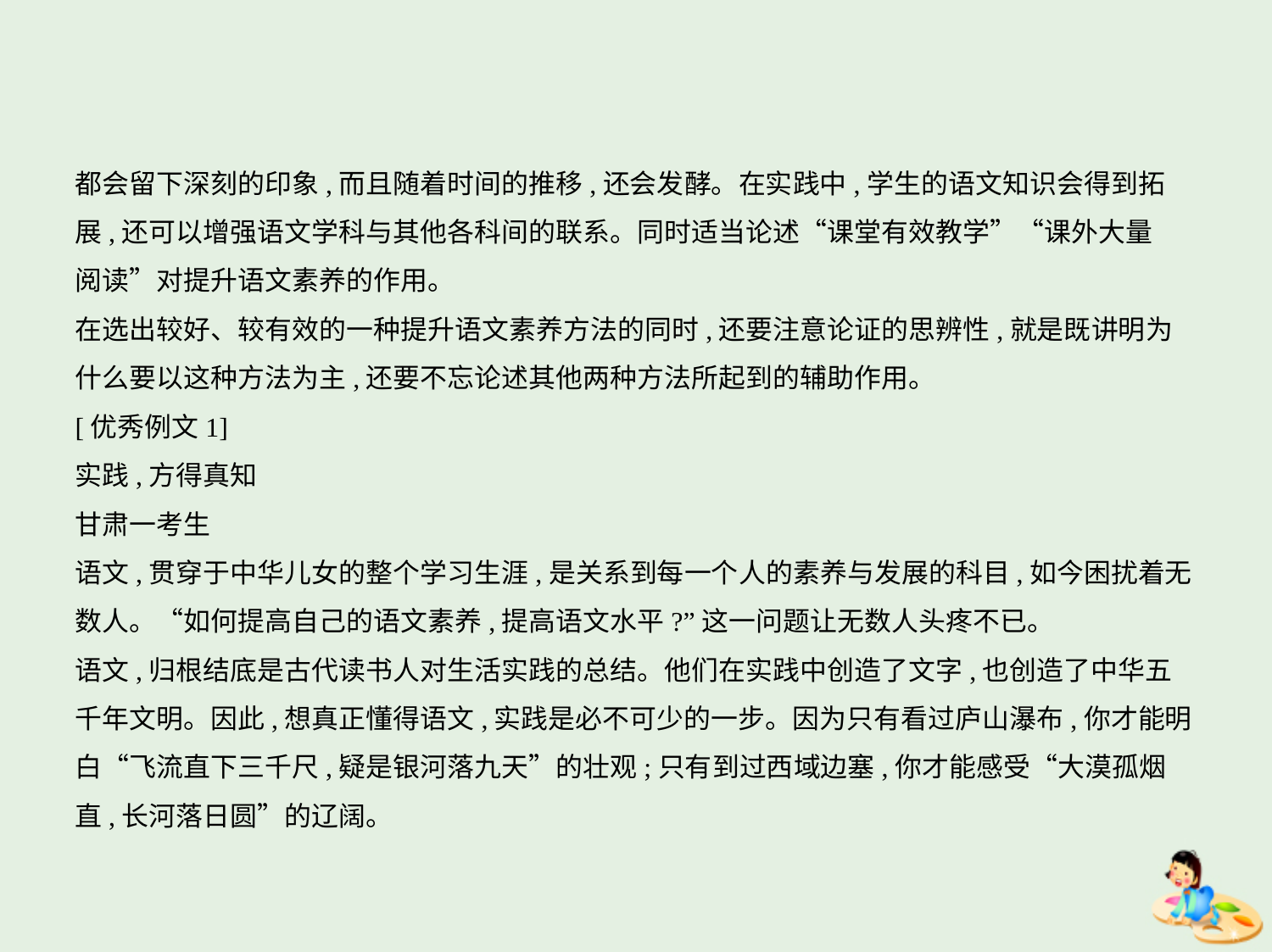

都会留下深刻的印象,而且随着时间的推移,还会发酵。在实践中,学生的语文知识会得到拓
展,还可以增强语文学科与其他各科间的联系。同时适当论述“课堂有效教学”“课外大量
阅读”对提升语文素养的作用。
在选出较好、较有效的一种提升语文素养方法的同时,还要注意论证的思辨性,就是既讲明为
什么要以这种方法为主,还要不忘论述其他两种方法所起到的辅助作用。
[优秀例文1]
实践,方得真知
甘肃一考生
语文,贯穿于中华儿女的整个学习生涯,是关系到每一个人的素养与发展的科目,如今困扰着无
数人。“如何提高自己的语文素养,提高语文水平?”这一问题让无数人头疼不已。
语文,归根结底是古代读书人对生活实践的总结。他们在实践中创造了文字,也创造了中华五
千年文明。因此,想真正懂得语文,实践是必不可少的一步。因为只有看过庐山瀑布,你才能明
白“飞流直下三千尺,疑是银河落九天”的壮观;只有到过西域边塞,你才能感受“大漠孤烟
直,长河落日圆”的辽阔。